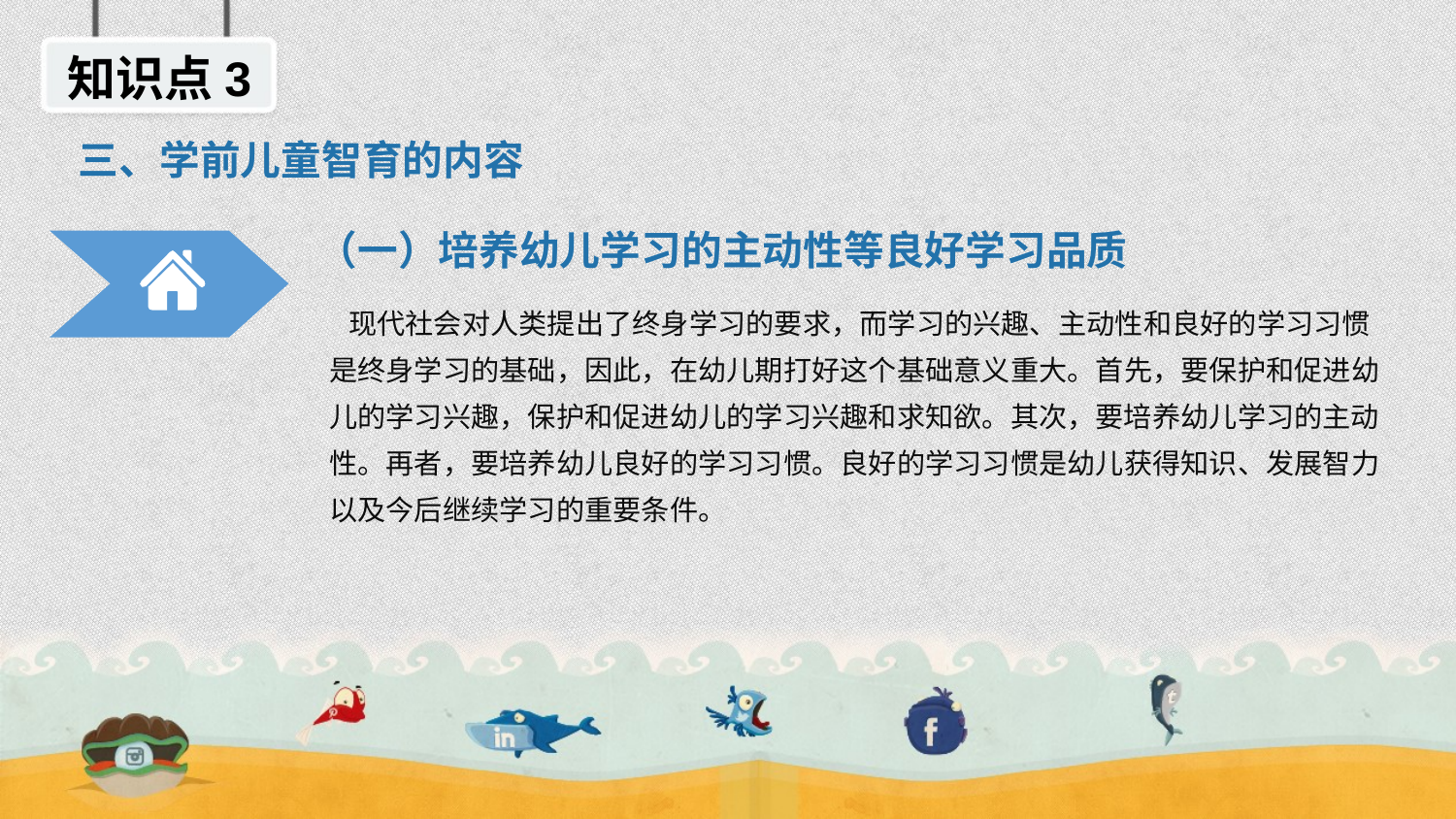

知识点3
三、学前儿童智育的内容
（一）培养幼儿学习的主动性等良好学习品质

  现代社会对人类提出了终身学习的要求，而学习的兴趣、主动性和良好的学习习惯是终身学习的基础，因此，在幼儿期打好这个基础意义重大。首先，要保护和促进幼儿的学习兴趣，保护和促进幼儿的学习兴趣和求知欲。其次，要培养幼儿学习的主动性。再者，要培养幼儿良好的学习习惯。良好的学习习惯是幼儿获得知识、发展智力以及今后继续学习的重要条件。